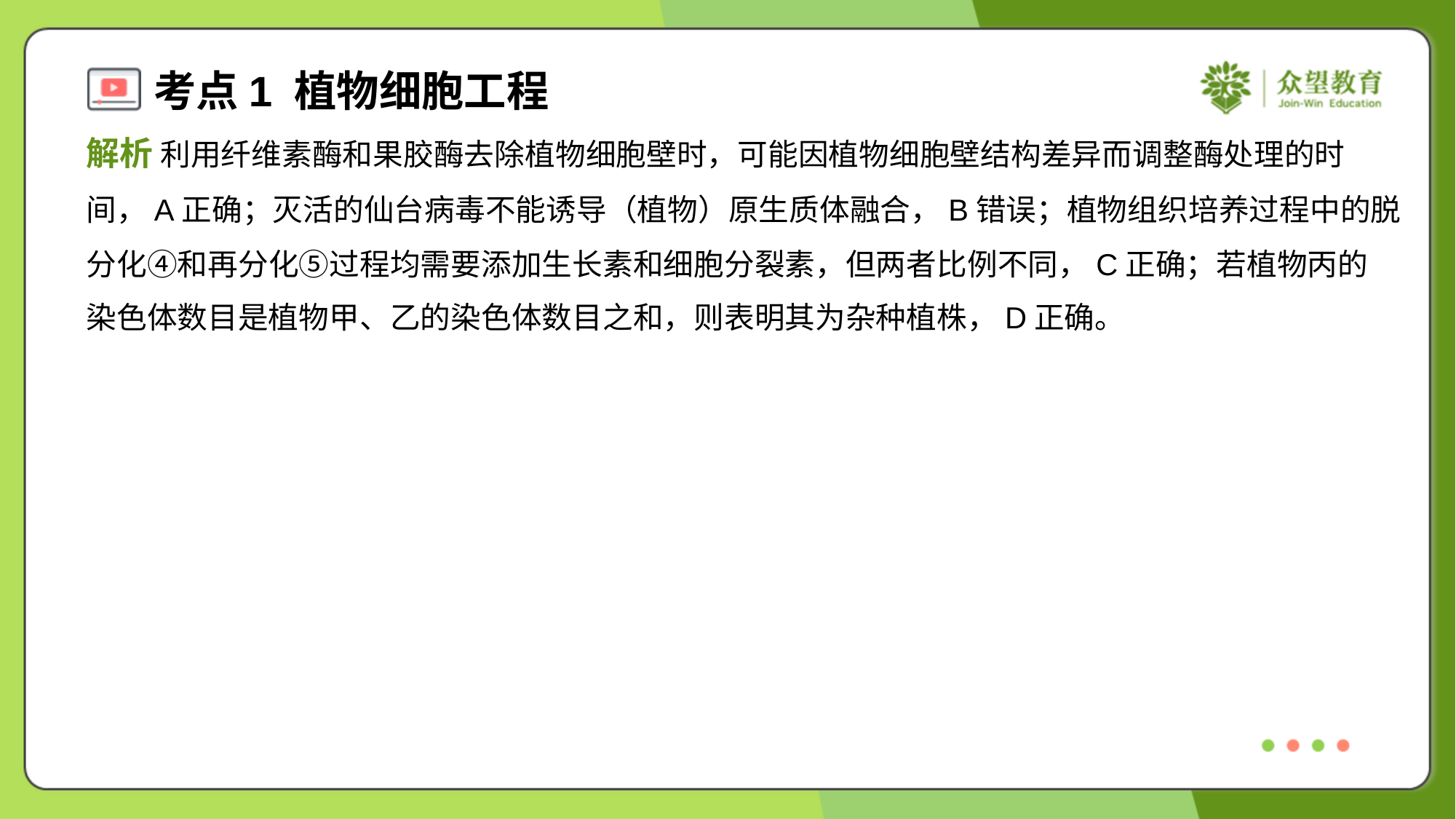

解析 利用纤维素酶和果胶酶去除植物细胞壁时，可能因植物细胞壁结构差异而调整酶处理的时
间，A正确；灭活的仙台病毒不能诱导（植物）原生质体融合，B错误；植物组织培养过程中的脱
分化④和再分化⑤过程均需要添加生长素和细胞分裂素，但两者比例不同，C正确；若植物丙的
染色体数目是植物甲、乙的染色体数目之和，则表明其为杂种植株，D正确。